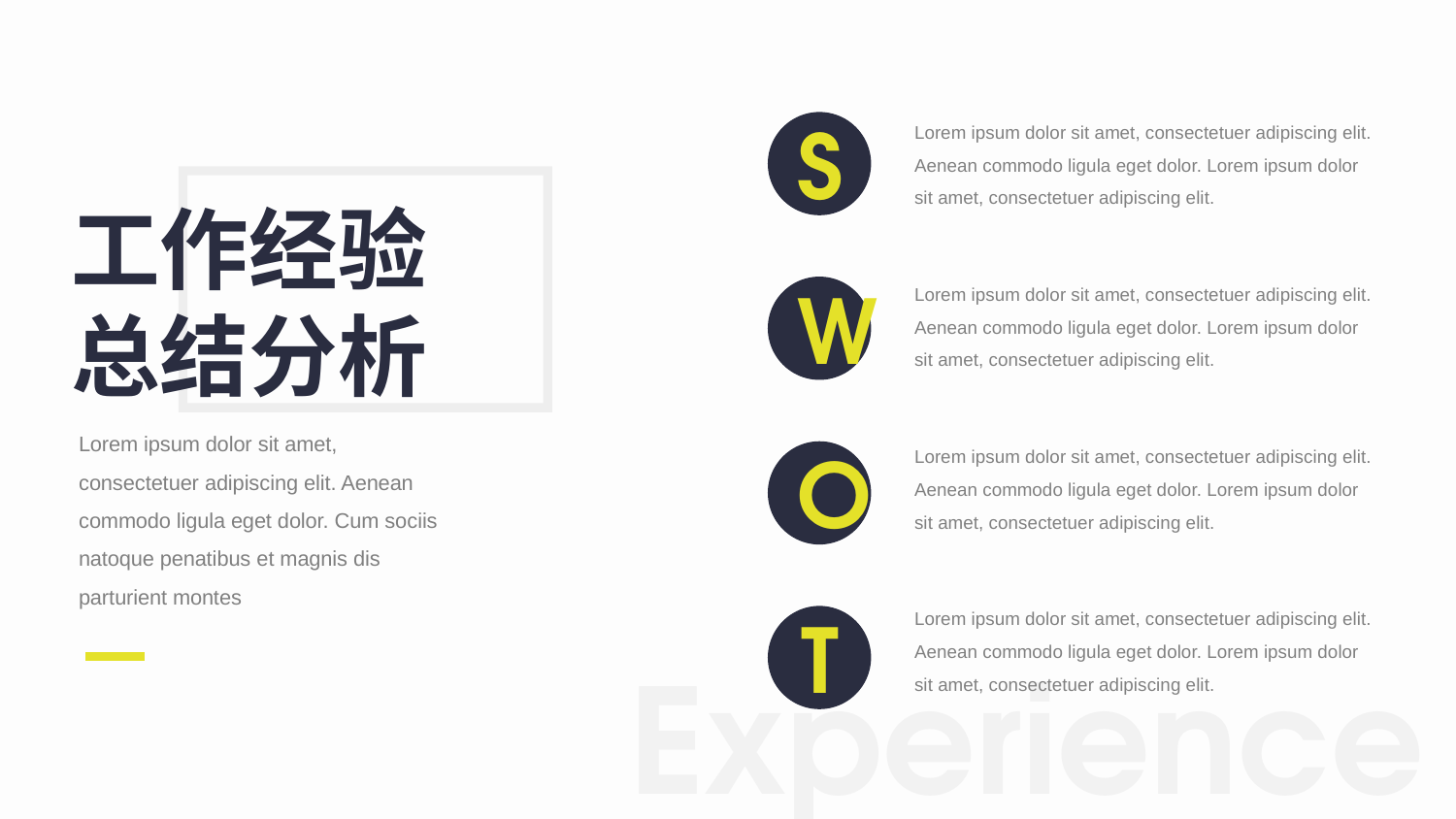

Lorem ipsum dolor sit amet, consectetuer adipiscing elit. Aenean commodo ligula eget dolor. Lorem ipsum dolor sit amet, consectetuer adipiscing elit.
S

工作经验
总结分析
Lorem ipsum dolor sit amet, consectetuer adipiscing elit. Aenean commodo ligula eget dolor. Lorem ipsum dolor sit amet, consectetuer adipiscing elit.
W
Lorem ipsum dolor sit amet, consectetuer adipiscing elit. Aenean commodo ligula eget dolor. Cum sociis natoque penatibus et magnis dis parturient montes
Lorem ipsum dolor sit amet, consectetuer adipiscing elit. Aenean commodo ligula eget dolor. Lorem ipsum dolor sit amet, consectetuer adipiscing elit.
O
Lorem ipsum dolor sit amet, consectetuer adipiscing elit. Aenean commodo ligula eget dolor. Lorem ipsum dolor sit amet, consectetuer adipiscing elit.
T
Experience